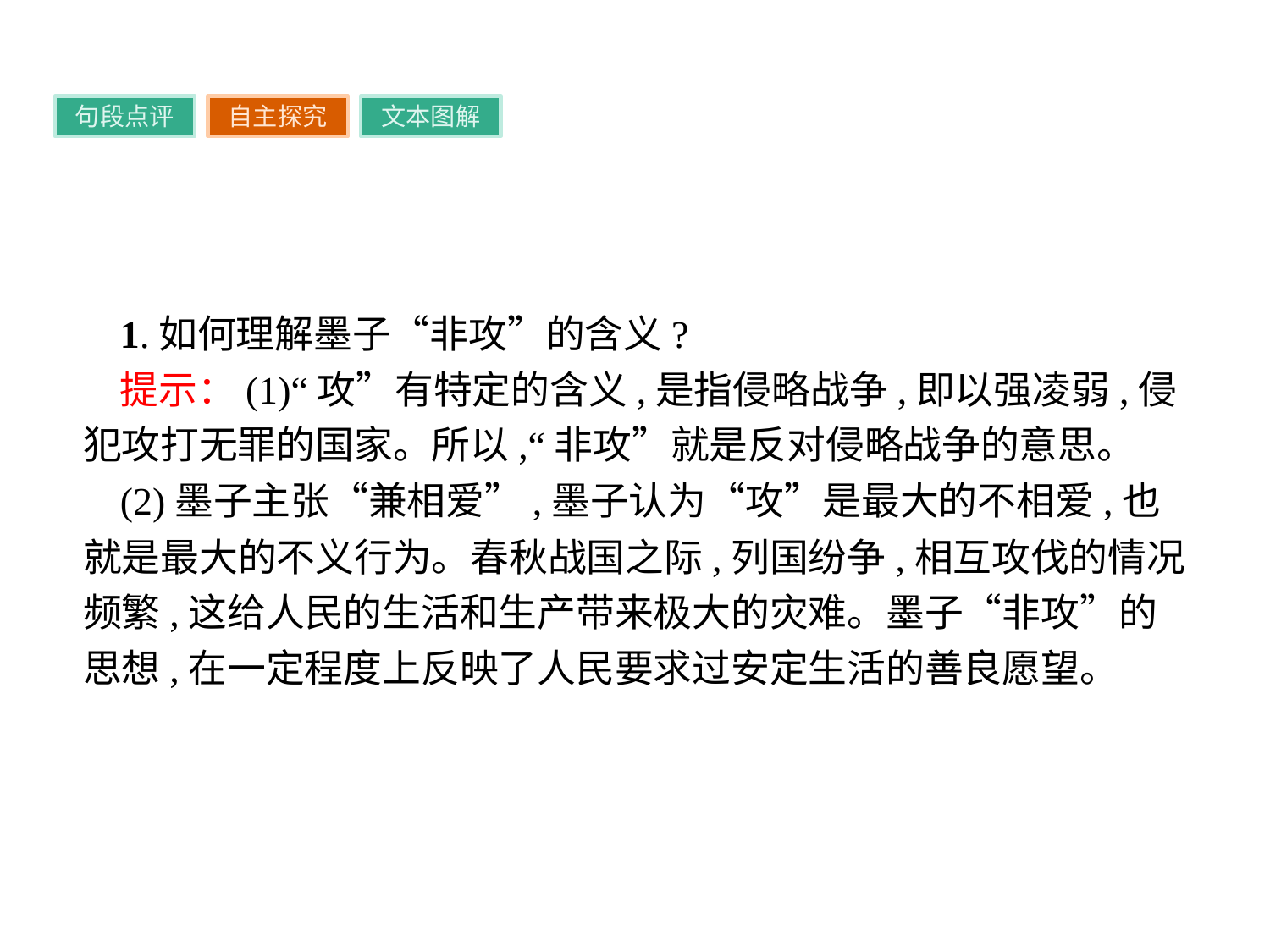

句段点评
自主探究
文本图解
1.如何理解墨子“非攻”的含义?
提示：(1)“攻”有特定的含义,是指侵略战争,即以强凌弱,侵犯攻打无罪的国家。所以,“非攻”就是反对侵略战争的意思。
(2)墨子主张“兼相爱”,墨子认为“攻”是最大的不相爱,也就是最大的不义行为。春秋战国之际,列国纷争,相互攻伐的情况频繁,这给人民的生活和生产带来极大的灾难。墨子“非攻”的思想,在一定程度上反映了人民要求过安定生活的善良愿望。